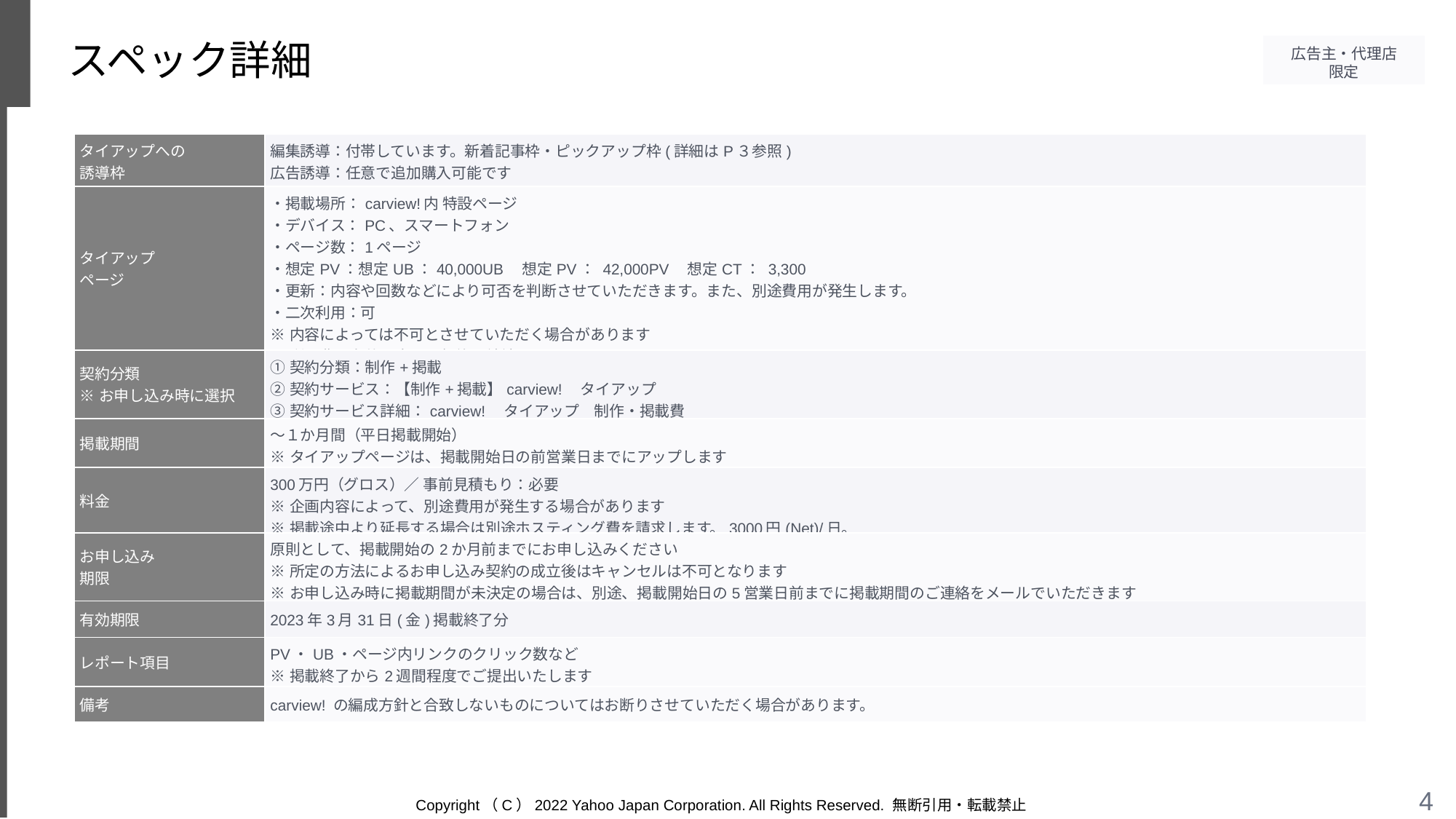

# スペック詳細
| タイアップへの 誘導枠 | 編集誘導：付帯しています。新着記事枠・ピックアップ枠(詳細はP３参照) 広告誘導：任意で追加購入可能です |
| --- | --- |
| タイアップ ページ | ・掲載場所：carview!内 特設ページ ・デバイス：PC、スマートフォン ・ページ数：1ページ ・想定PV：想定UB：40,000UB　想定PV： 42,000PV　想定CT： 3,300 ・更新：内容や回数などにより可否を判断させていただきます。また、別途費用が発生します。 ・二次利用：可 ※内容によっては不可とさせていただく場合があります ※利用費や条件を定めた契約を締結させていただきます |
| 契約分類 ※お申し込み時に選択 | ①契約分類：制作+掲載 ②契約サービス：【制作+掲載】carview!　タイアップ ③契約サービス詳細：carview!　タイアップ　制作・掲載費 |
| 掲載期間 | ～１か月間（平日掲載開始） ※タイアップページは、掲載開始日の前営業日までにアップします |
| 料金 | 300万円（グロス）／ 事前見積もり：必要 ※企画内容によって、別途費用が発生する場合があります ※掲載途中より延長する場合は別途ホスティング費を請求します。3000円(Net)/日。 |
| お申し込み 期限 | 原則として、掲載開始の2か月前までにお申し込みください ※所定の方法によるお申し込み契約の成立後はキャンセルは不可となります ※お申し込み時に掲載期間が未決定の場合は、別途、掲載開始日の5営業日前までに掲載期間のご連絡をメールでいただきます |
| 有効期限 | 2023年3月31日(金)掲載終了分 |
| レポート項目 | PV・UB・ページ内リンクのクリック数など ※掲載終了から2週間程度でご提出いたします |
| 備考 | carview! の編成方針と合致しないものについてはお断りさせていただく場合があります。 |
★
Copyright（C）2022 Yahoo Japan Corporation. All Rights Reserved. 無断引用・転載禁止